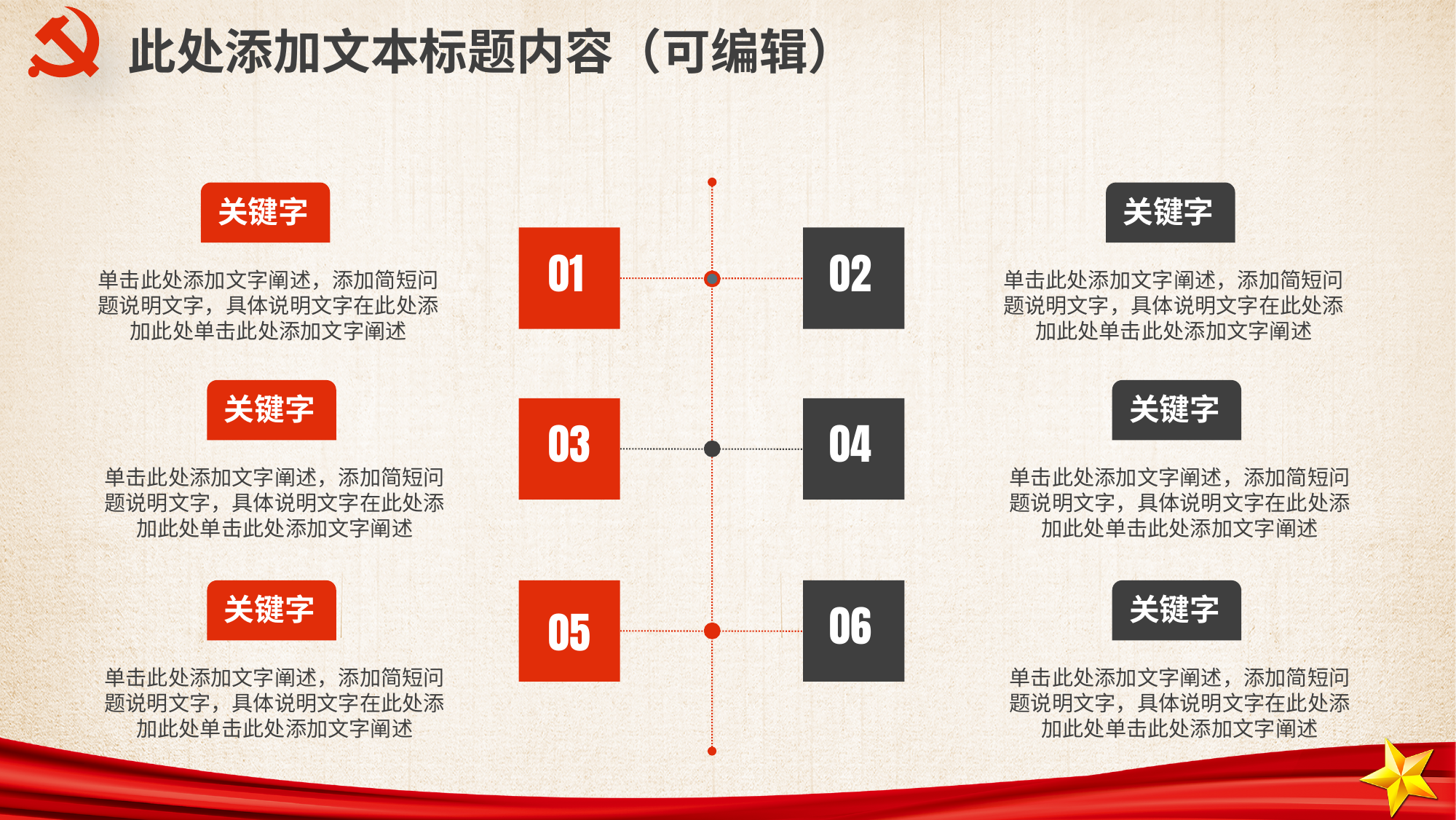

此处添加文本标题内容（可编辑）

关键字

关键字
01
02
单击此处添加文字阐述，添加简短问题说明文字，具体说明文字在此处添加此处单击此处添加文字阐述
单击此处添加文字阐述，添加简短问题说明文字，具体说明文字在此处添加此处单击此处添加文字阐述

关键字

关键字
03
04
单击此处添加文字阐述，添加简短问题说明文字，具体说明文字在此处添加此处单击此处添加文字阐述
单击此处添加文字阐述，添加简短问题说明文字，具体说明文字在此处添加此处单击此处添加文字阐述

关键字

关键字
06
05
单击此处添加文字阐述，添加简短问题说明文字，具体说明文字在此处添加此处单击此处添加文字阐述
单击此处添加文字阐述，添加简短问题说明文字，具体说明文字在此处添加此处单击此处添加文字阐述